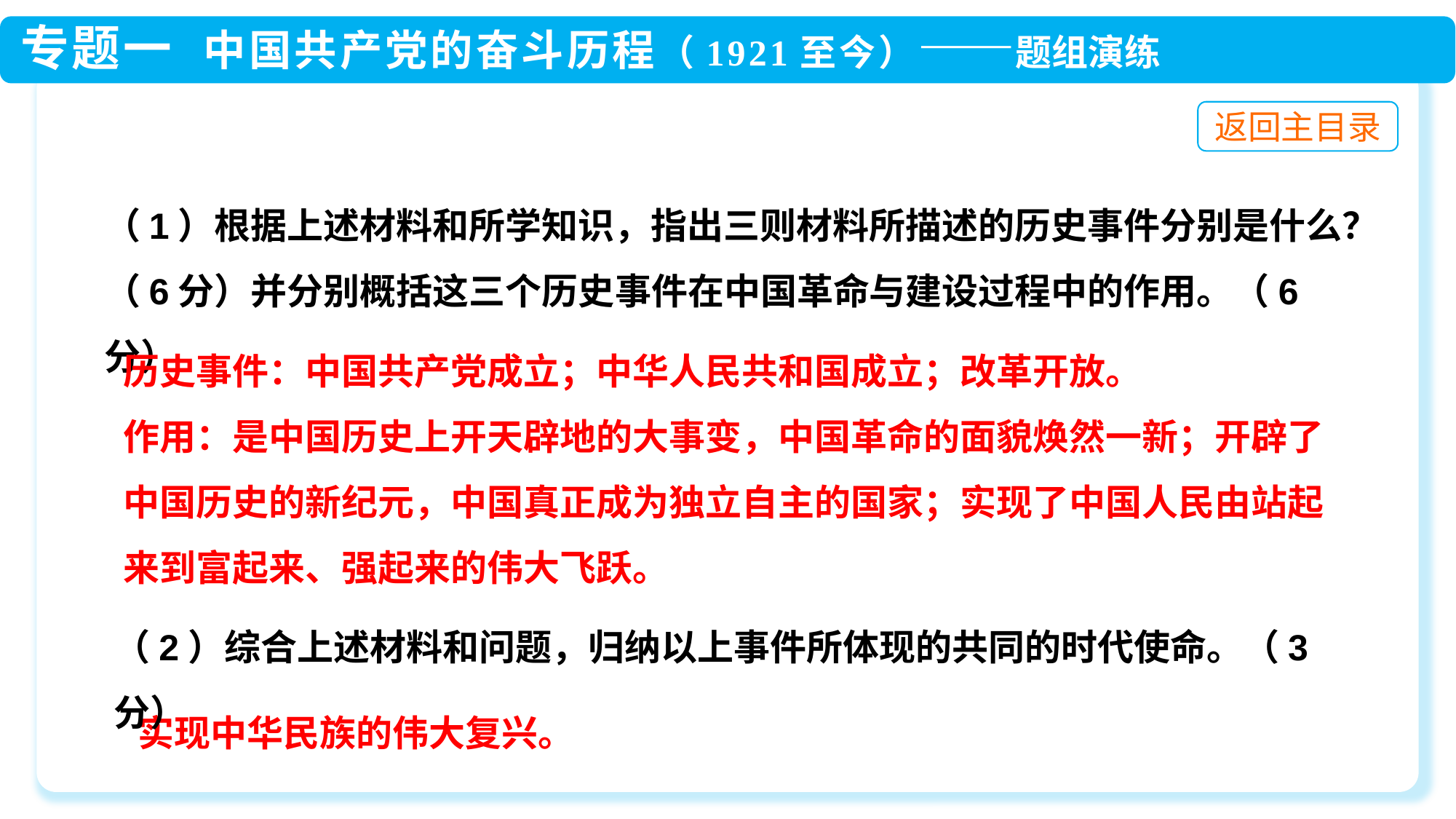

（1）根据上述材料和所学知识，指出三则材料所描述的历史事件分别是什么？（6分）并分别概括这三个历史事件在中国革命与建设过程中的作用。（6分）
历史事件：中国共产党成立；中华人民共和国成立；改革开放。
作用：是中国历史上开天辟地的大事变，中国革命的面貌焕然一新；开辟了中国历史的新纪元，中国真正成为独立自主的国家；实现了中国人民由站起来到富起来、强起来的伟大飞跃。
（2）综合上述材料和问题，归纳以上事件所体现的共同的时代使命。（3分）
实现中华民族的伟大复兴。